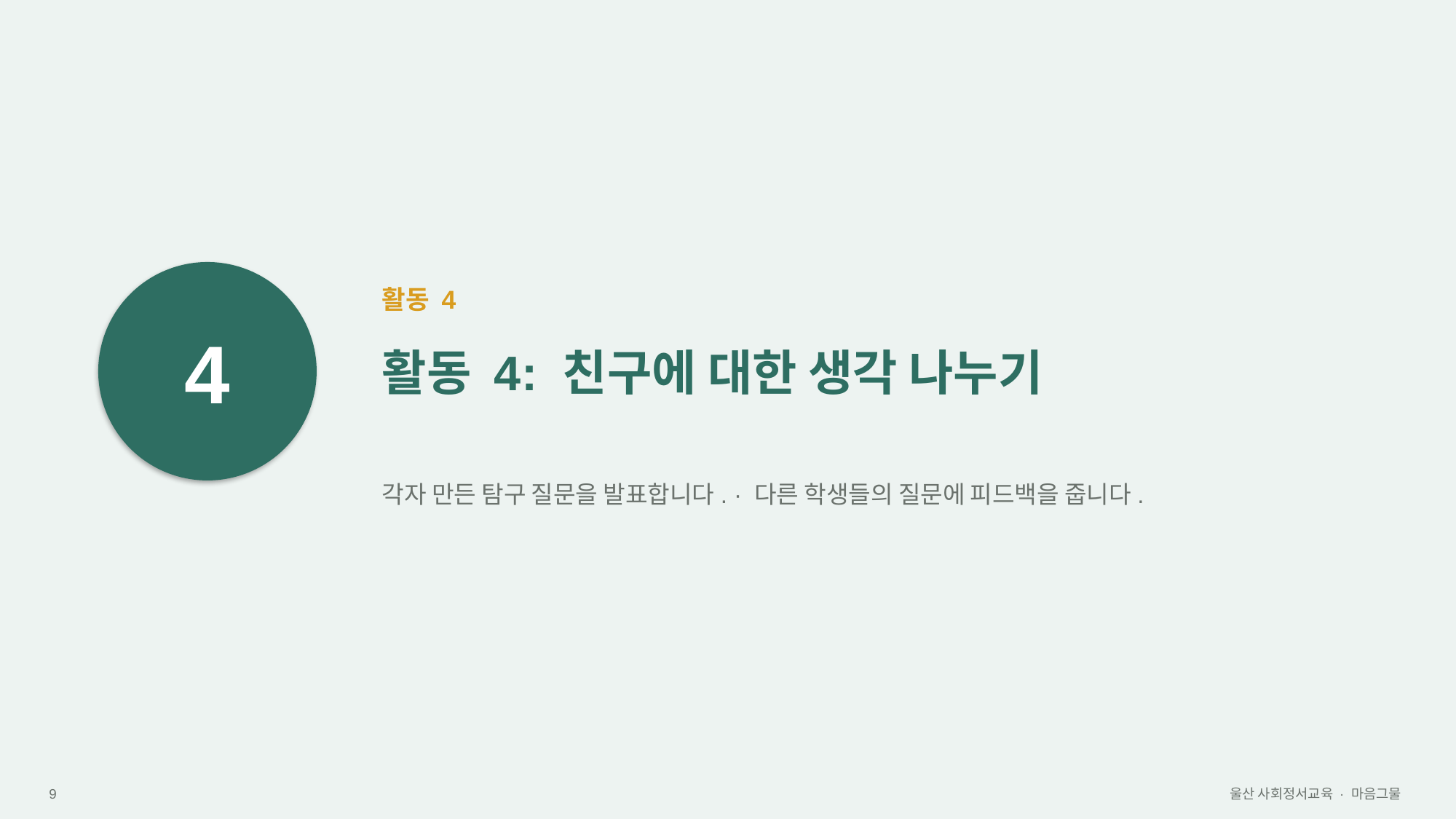

4
활동 4
활동 4: 친구에 대한 생각 나누기
각자 만든 탐구 질문을 발표합니다. · 다른 학생들의 질문에 피드백을 줍니다.
9
울산 사회정서교육 · 마음그물